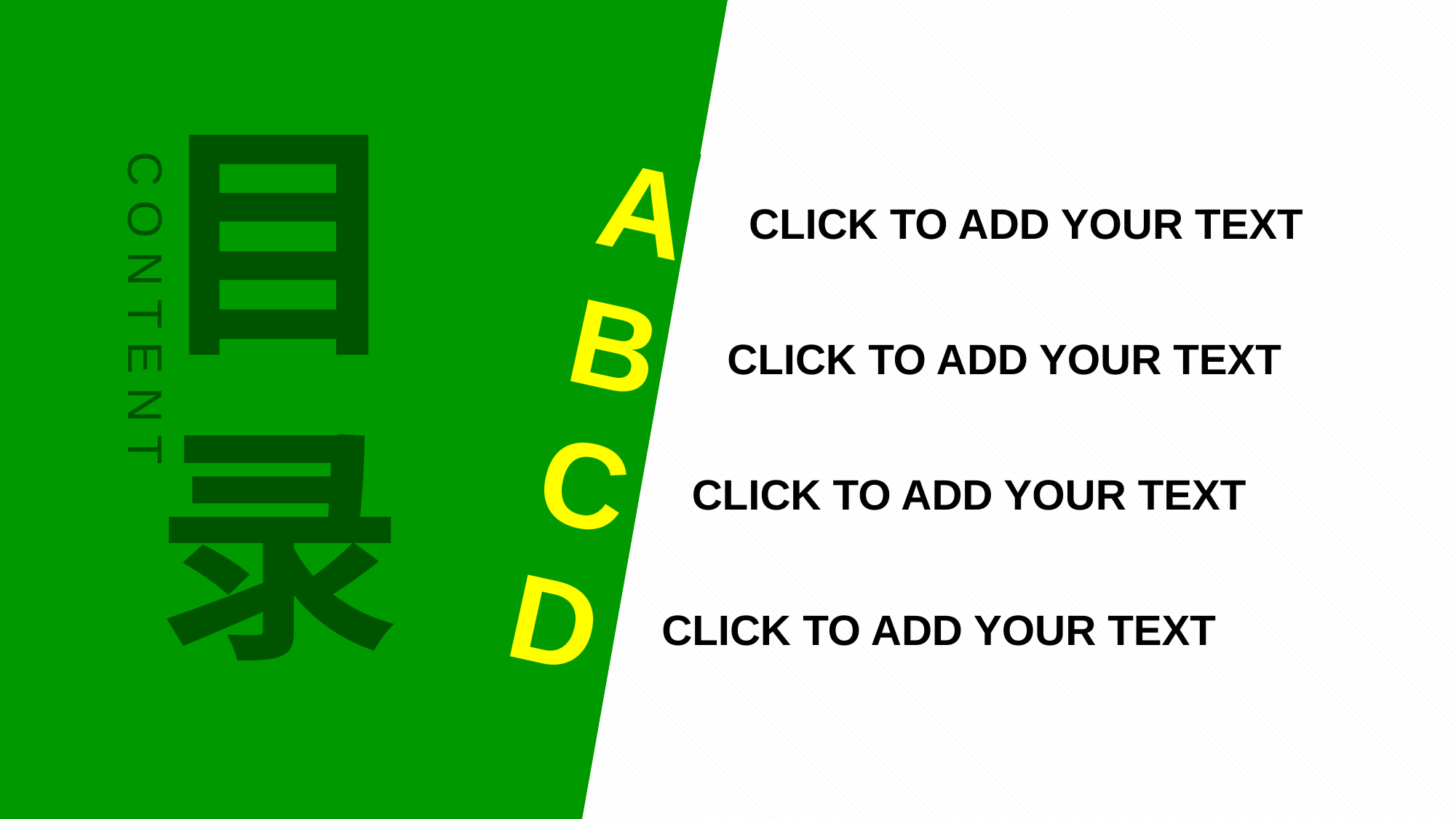

A
B
C
D
目
录
C O N T E N T
CLICK TO ADD YOUR TEXT
CLICK TO ADD YOUR TEXT
CLICK TO ADD YOUR TEXT
CLICK TO ADD YOUR TEXT